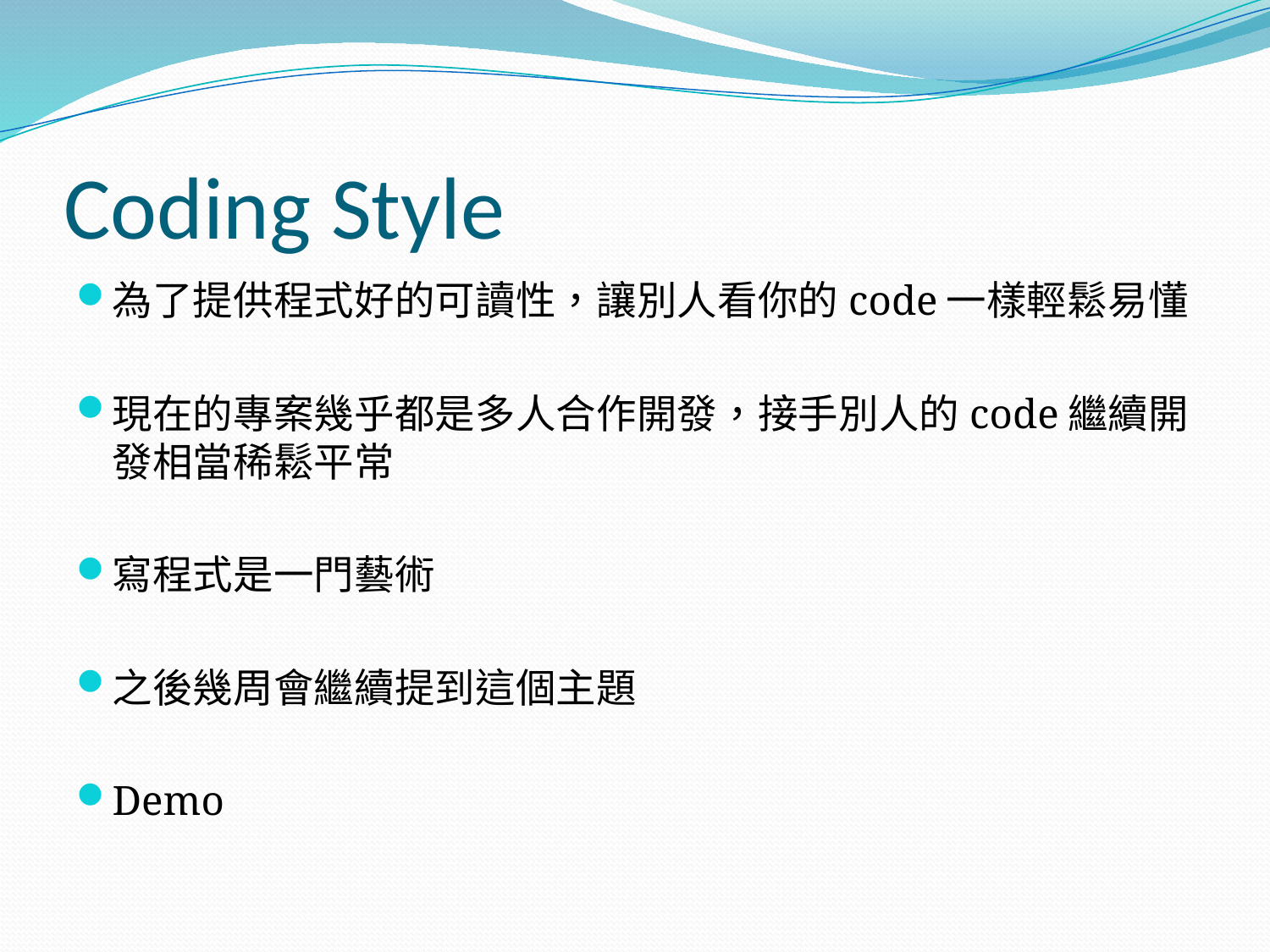

# Coding Style
為了提供程式好的可讀性，讓別人看你的code一樣輕鬆易懂

現在的專案幾乎都是多人合作開發，接手別人的code繼續開發相當稀鬆平常

寫程式是一門藝術

之後幾周會繼續提到這個主題

Demo